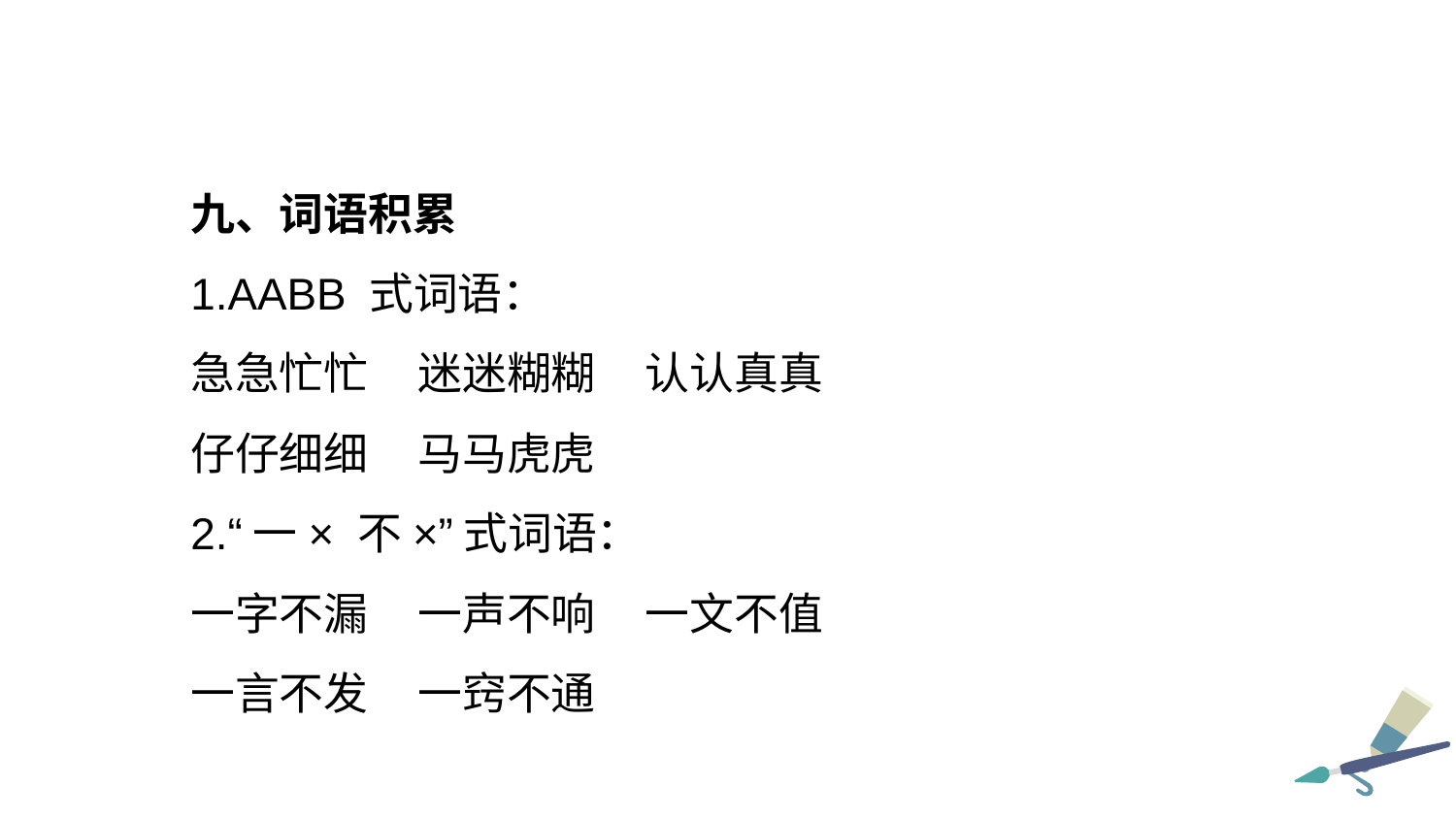

九、词语积累
1.AABB 式词语：
急急忙忙     迷迷糊糊     认认真真
仔仔细细     马马虎虎
2.“一× 不×”式词语：
一字不漏     一声不响     一文不值
一言不发     一窍不通